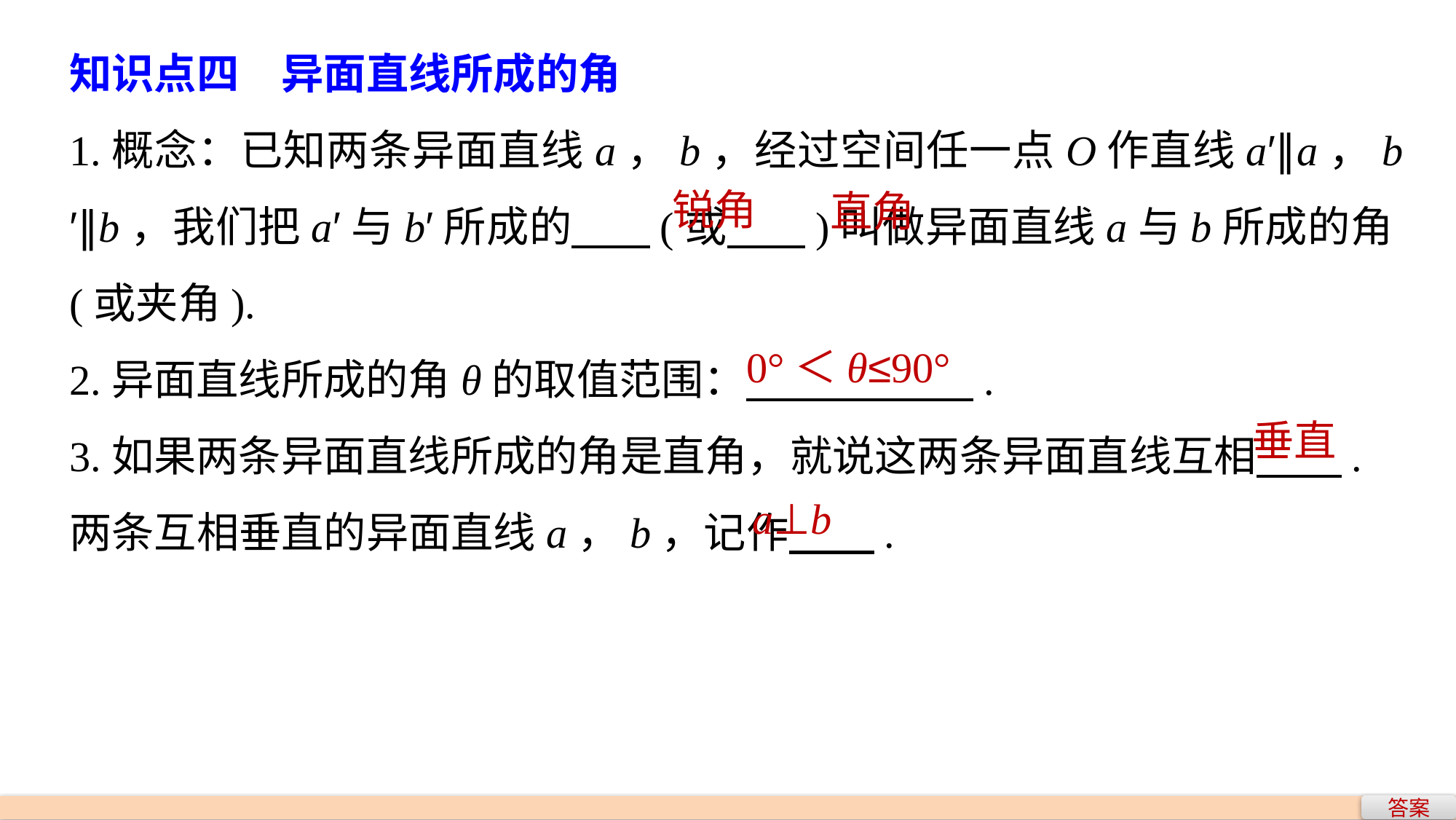

知识点四　异面直线所成的角
1.概念：已知两条异面直线a，b，经过空间任一点O作直线a′∥a，b′∥b，我们把a′与b′所成的        (或        )叫做异面直线a与b所成的角(或夹角).
2.异面直线所成的角θ的取值范围：                        .
3.如果两条异面直线所成的角是直角，就说这两条异面直线互相         .
两条互相垂直的异面直线a，b，记作         .
锐角
直角
0°＜θ≤90°
垂直
a⊥b
答案